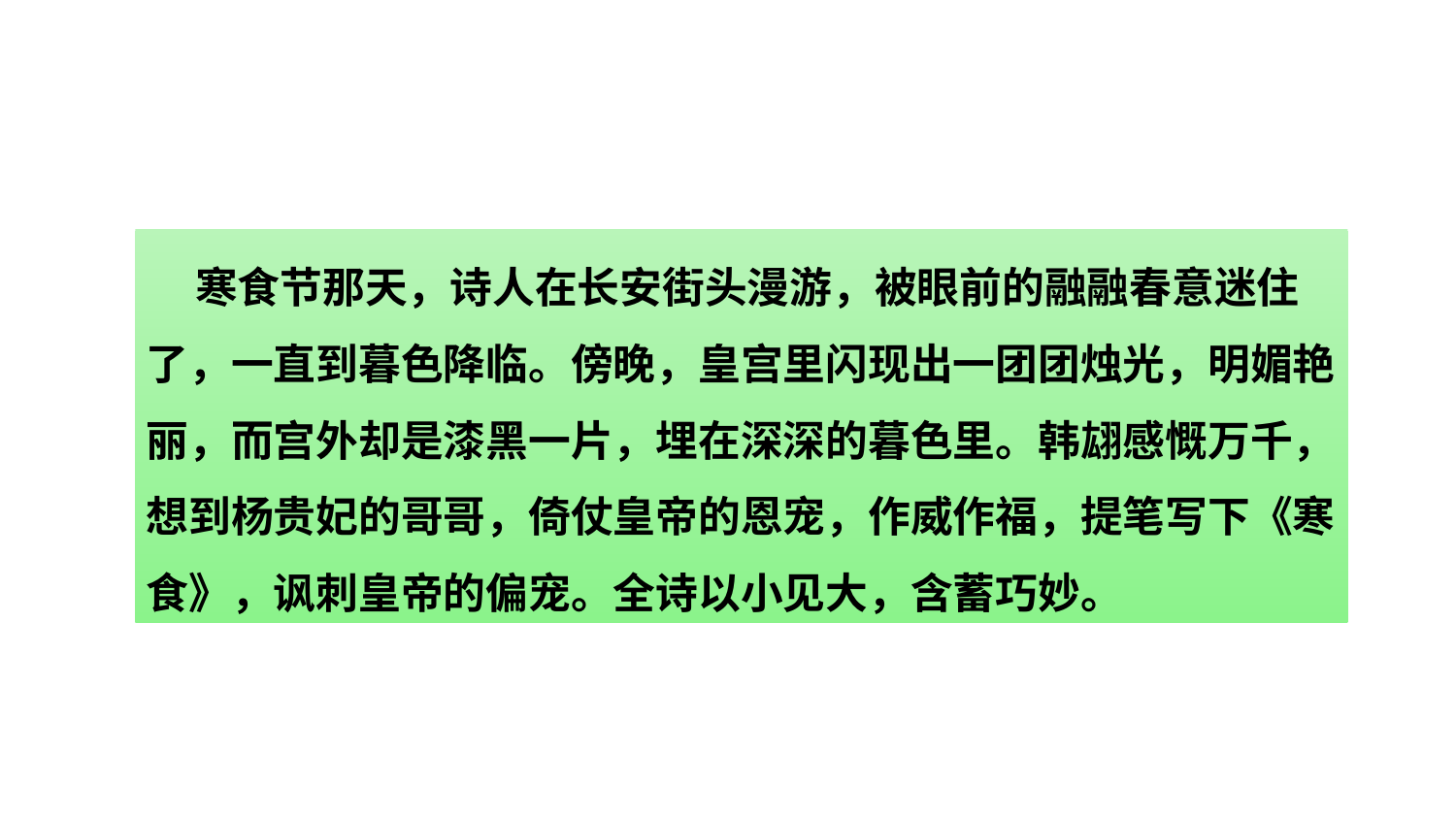

寒食节那天，诗人在长安街头漫游，被眼前的融融春意迷住了，一直到暮色降临。傍晚，皇宫里闪现出一团团烛光，明媚艳丽，而宫外却是漆黑一片，埋在深深的暮色里。韩翃感慨万千，想到杨贵妃的哥哥，倚仗皇帝的恩宠，作威作福，提笔写下《寒食》，讽刺皇帝的偏宠。全诗以小见大，含蓄巧妙。